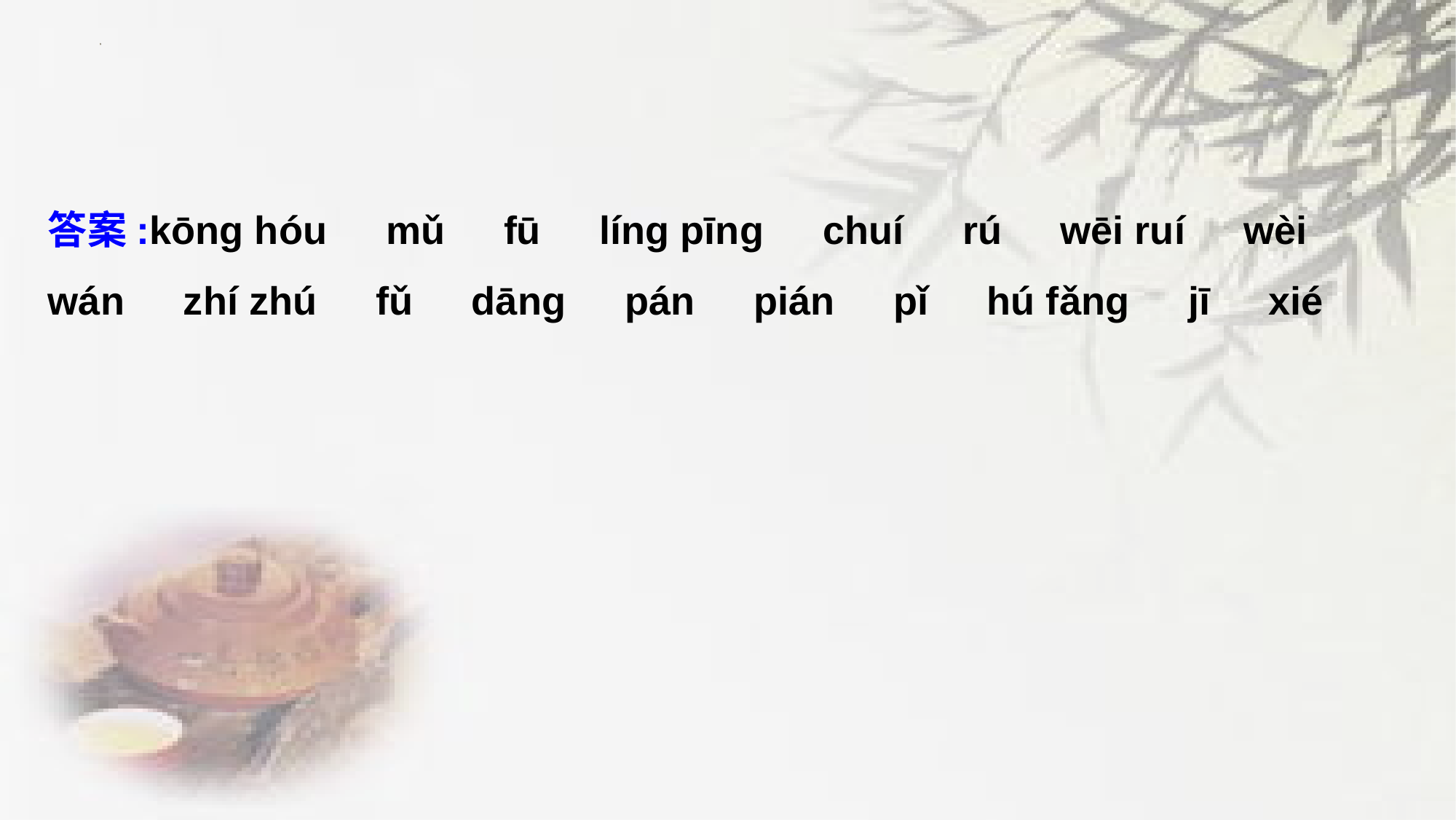

答案:kōnɡ hóu　mǔ　fū　línɡ pīnɡ　chuí　rú　wēi ruí　wèi
wán　zhí zhú　fǔ　dānɡ　pán　pián　pǐ　hú fǎnɡ　jī　xié